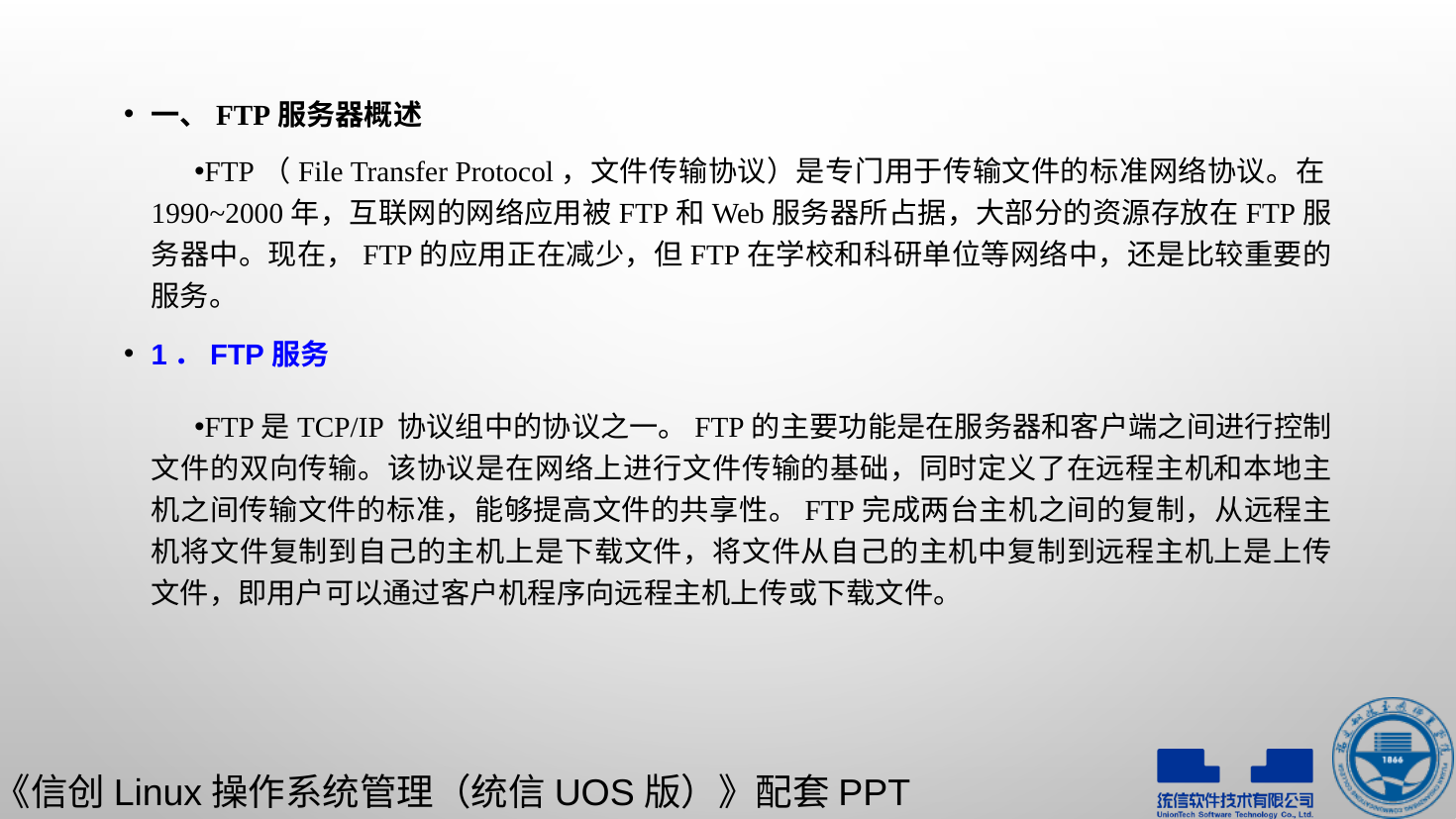

一、FTP服务器概述
FTP（File Transfer Protocol，文件传输协议）是专门用于传输文件的标准网络协议。在1990~2000年，互联网的网络应用被FTP和Web服务器所占据，大部分的资源存放在FTP服务器中。现在，FTP的应用正在减少，但FTP在学校和科研单位等网络中，还是比较重要的服务。
1．FTP服务
FTP是TCP/IP 协议组中的协议之一。FTP的主要功能是在服务器和客户端之间进行控制文件的双向传输。该协议是在网络上进行文件传输的基础，同时定义了在远程主机和本地主机之间传输文件的标准，能够提高文件的共享性。FTP完成两台主机之间的复制，从远程主机将文件复制到自己的主机上是下载文件，将文件从自己的主机中复制到远程主机上是上传文件，即用户可以通过客户机程序向远程主机上传或下载文件。